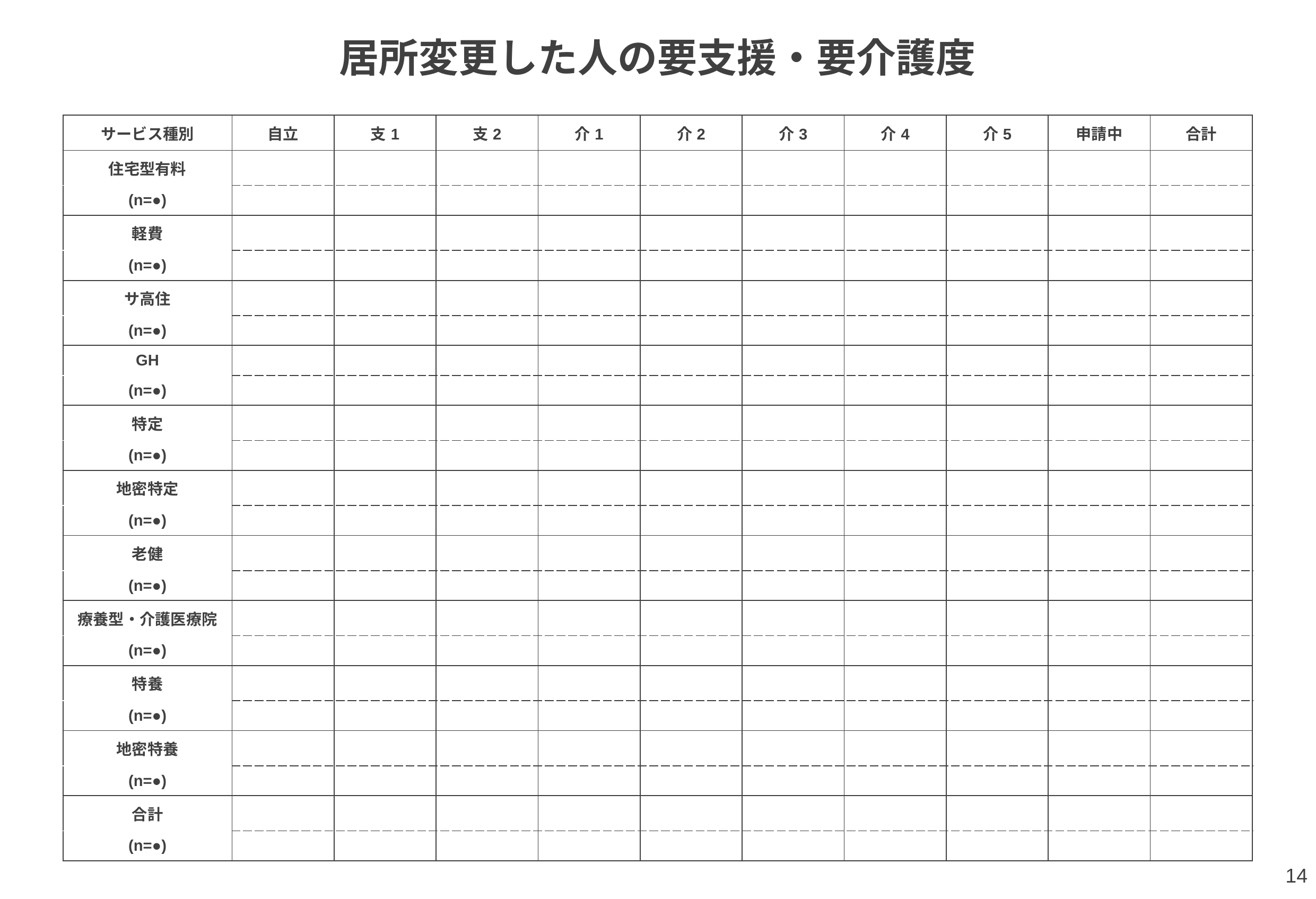

# 居所変更した人の要支援・要介護度
| サービス種別 | 自立 | 支1 | 支2 | 介1 | 介2 | 介3 | 介4 | 介5 | 申請中 | 合計 |
| --- | --- | --- | --- | --- | --- | --- | --- | --- | --- | --- |
| 住宅型有料 |  |  |  |  |  |  |  |  |  |  |
| (n=●) |  |  |  |  |  |  |  |  |  |  |
| 軽費 |  |  |  |  |  |  |  |  |  |  |
| (n=●) |  |  |  |  |  |  |  |  |  |  |
| サ高住 |  |  |  |  |  |  |  |  |  |  |
| (n=●) |  |  |  |  |  |  |  |  |  |  |
| GH |  |  |  |  |  |  |  |  |  |  |
| (n=●) |  |  |  |  |  |  |  |  |  |  |
| 特定 |  |  |  |  |  |  |  |  |  |  |
| (n=●) |  |  |  |  |  |  |  |  |  |  |
| 地密特定 |  |  |  |  |  |  |  |  |  |  |
| (n=●) |  |  |  |  |  |  |  |  |  |  |
| 老健 |  |  |  |  |  |  |  |  |  |  |
| (n=●) |  |  |  |  |  |  |  |  |  |  |
| 療養型・介護医療院 |  |  |  |  |  |  |  |  |  |  |
| (n=●) |  |  |  |  |  |  |  |  |  |  |
| 特養 |  |  |  |  |  |  |  |  |  |  |
| (n=●) |  |  |  |  |  |  |  |  |  |  |
| 地密特養 |  |  |  |  |  |  |  |  |  |  |
| (n=●) |  |  |  |  |  |  |  |  |  |  |
| 合計 |  |  |  |  |  |  |  |  |  |  |
| (n=●) |  |  |  |  |  |  |  |  |  |  |
14